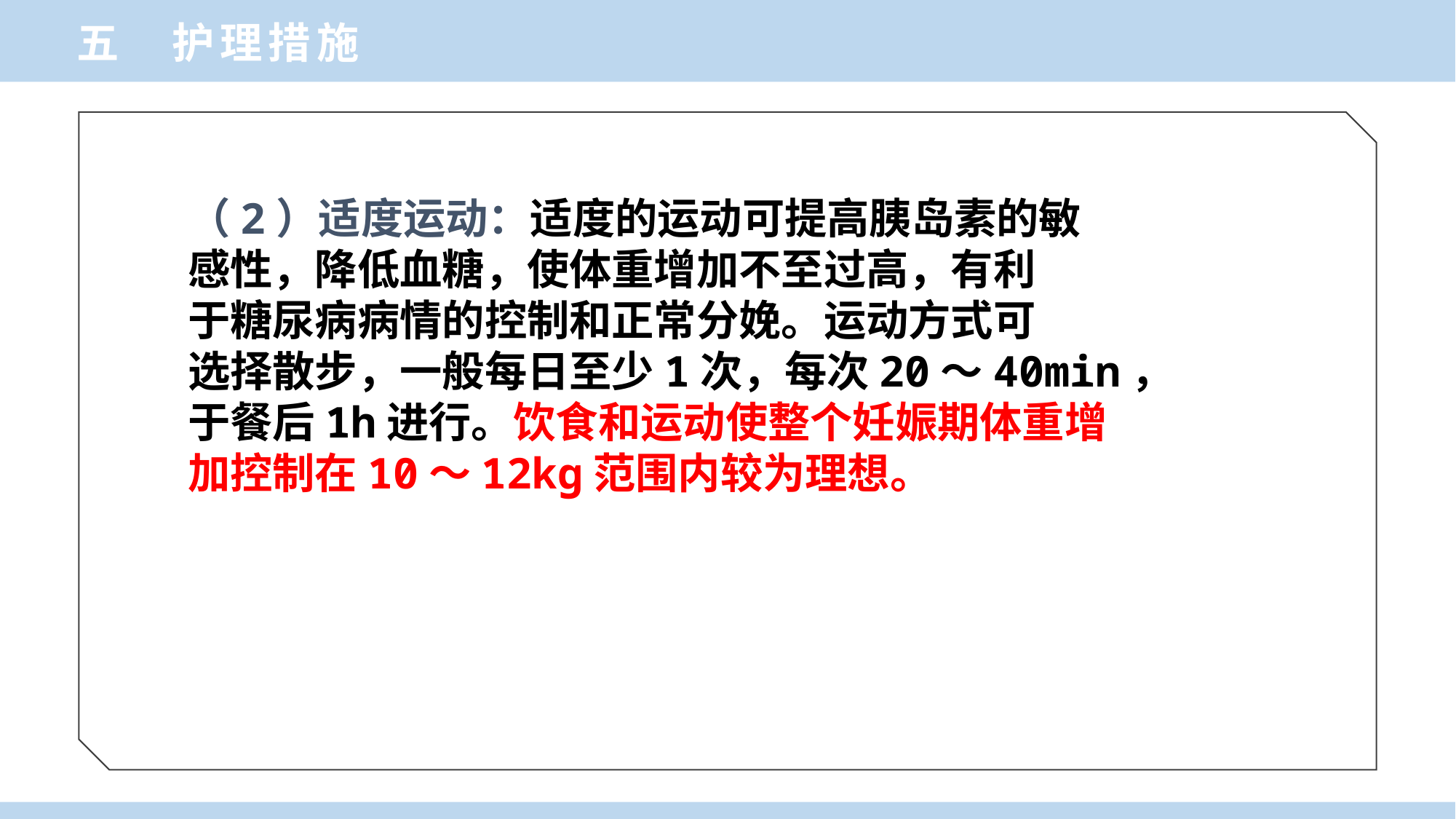

五   护理措施

（2）适度运动：适度的运动可提高胰岛素的敏
感性，降低血糖，使体重增加不至过高，有利
于糖尿病病情的控制和正常分娩。运动方式可
选择散步，一般每日至少1次，每次20～40min，
于餐后1h进行。饮食和运动使整个妊娠期体重增
加控制在10～12kg范围内较为理想。